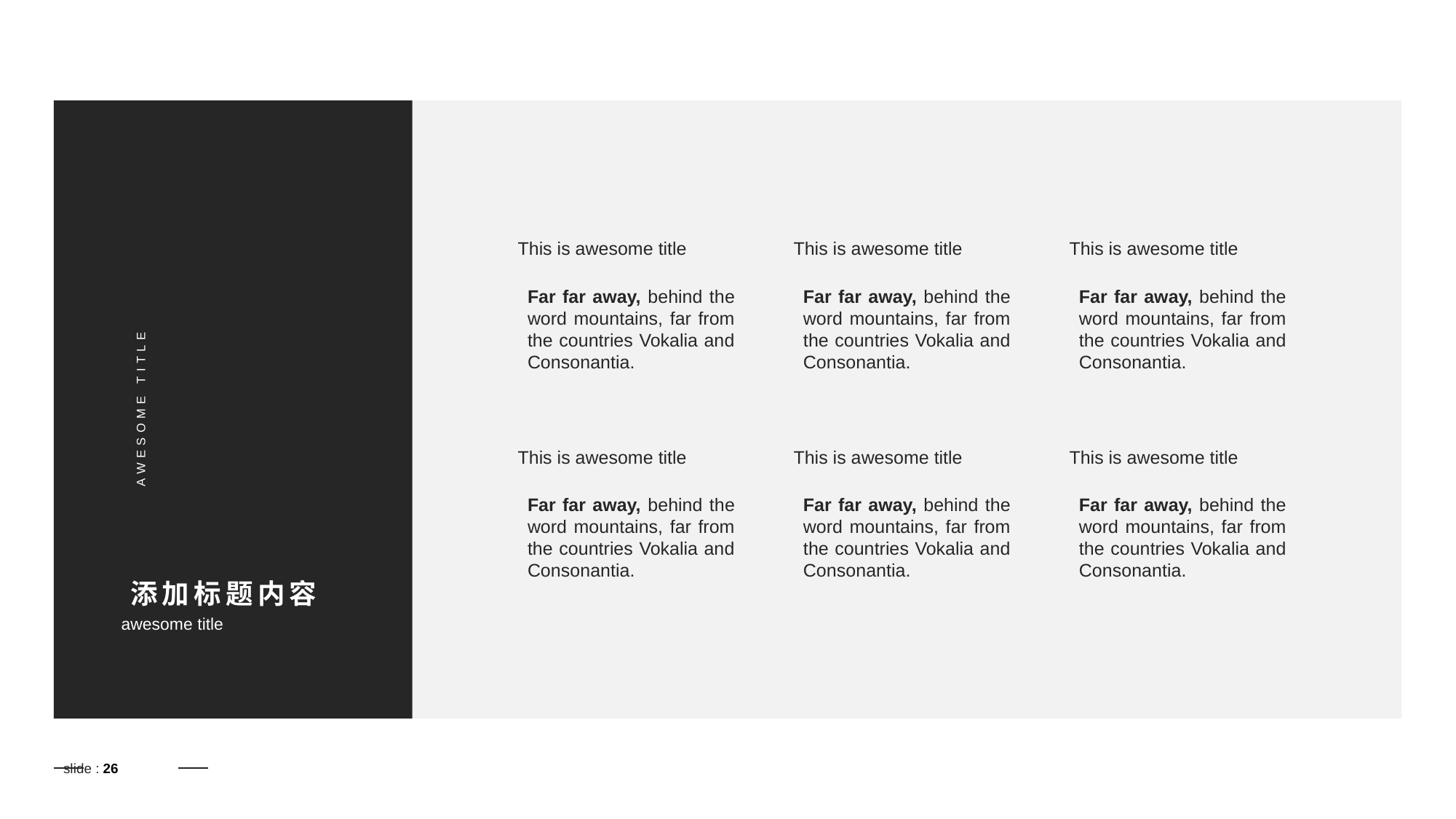

This is awesome title
Far far away, behind the word mountains, far from the countries Vokalia and Consonantia.
This is awesome title
Far far away, behind the word mountains, far from the countries Vokalia and Consonantia.
This is awesome title
Far far away, behind the word mountains, far from the countries Vokalia and Consonantia.
AWESOME TITLE
添加标题内容
awesome title
This is awesome title
Far far away, behind the word mountains, far from the countries Vokalia and Consonantia.
This is awesome title
Far far away, behind the word mountains, far from the countries Vokalia and Consonantia.
This is awesome title
Far far away, behind the word mountains, far from the countries Vokalia and Consonantia.
slide : 26